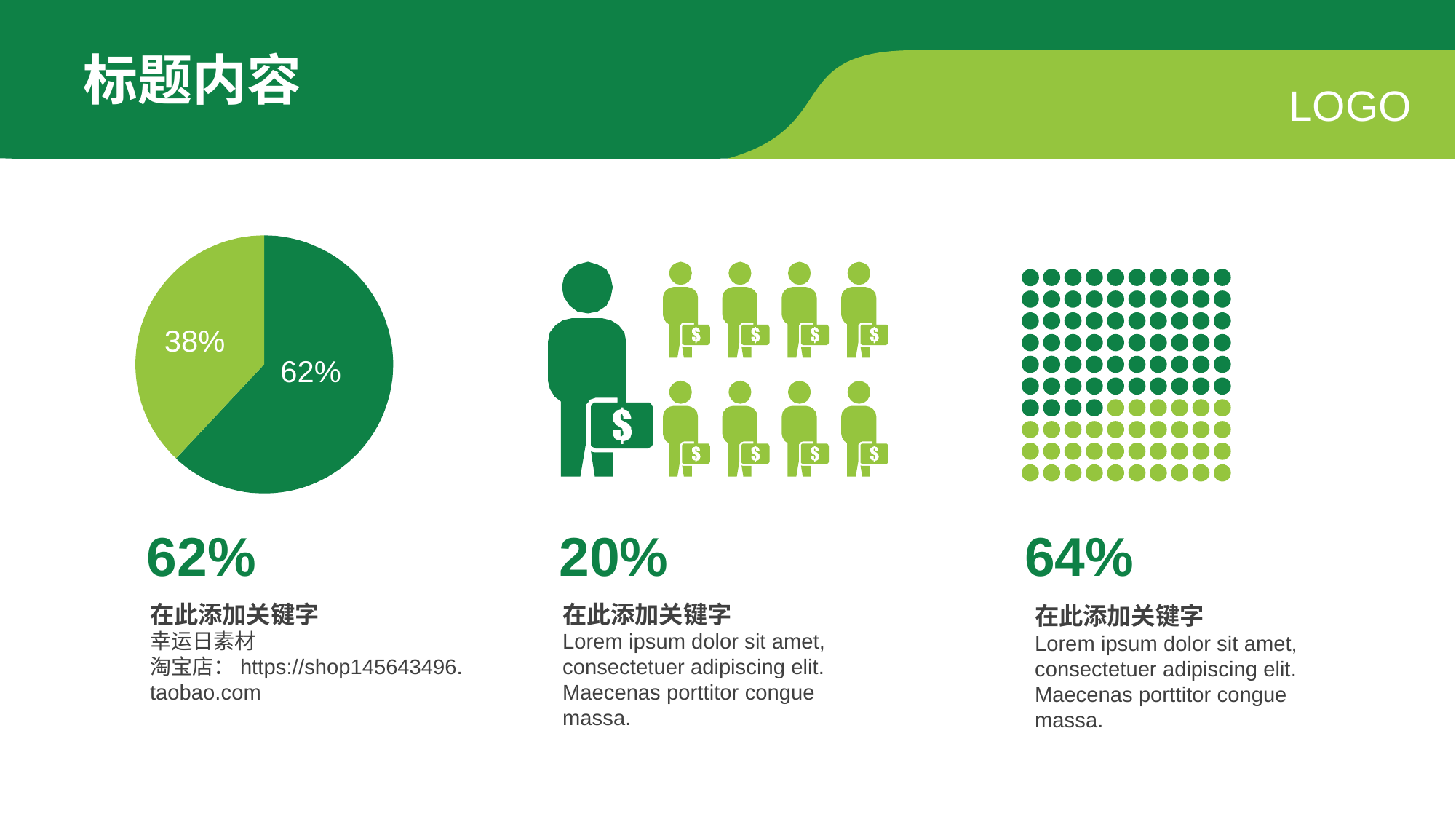

标题内容

LOGO

38%

62%

62%
20%
64%
在此添加关键字
幸运日素材 淘宝店：https://shop145643496.taobao.com

在此添加关键字
Lorem ipsum dolor sit amet, consectetuer adipiscing elit. Maecenas porttitor congue massa.
在此添加关键字
Lorem ipsum dolor sit amet, consectetuer adipiscing elit. Maecenas porttitor congue massa.